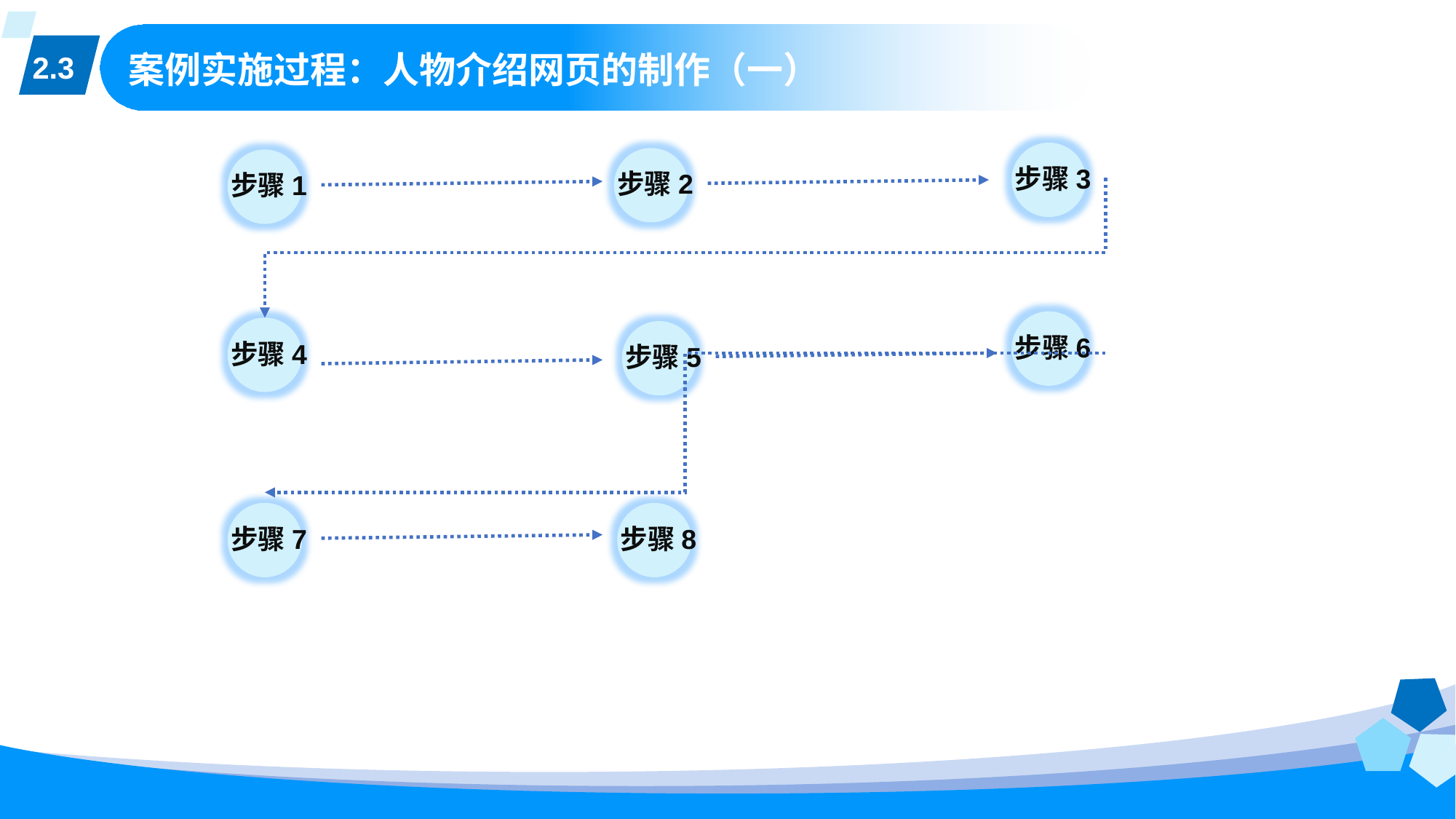

2.3
# 案例实施过程：人物介绍网页的制作（一）

步骤3

步骤2

步骤1

步骤6

步骤4

步骤5

步骤7

步骤8